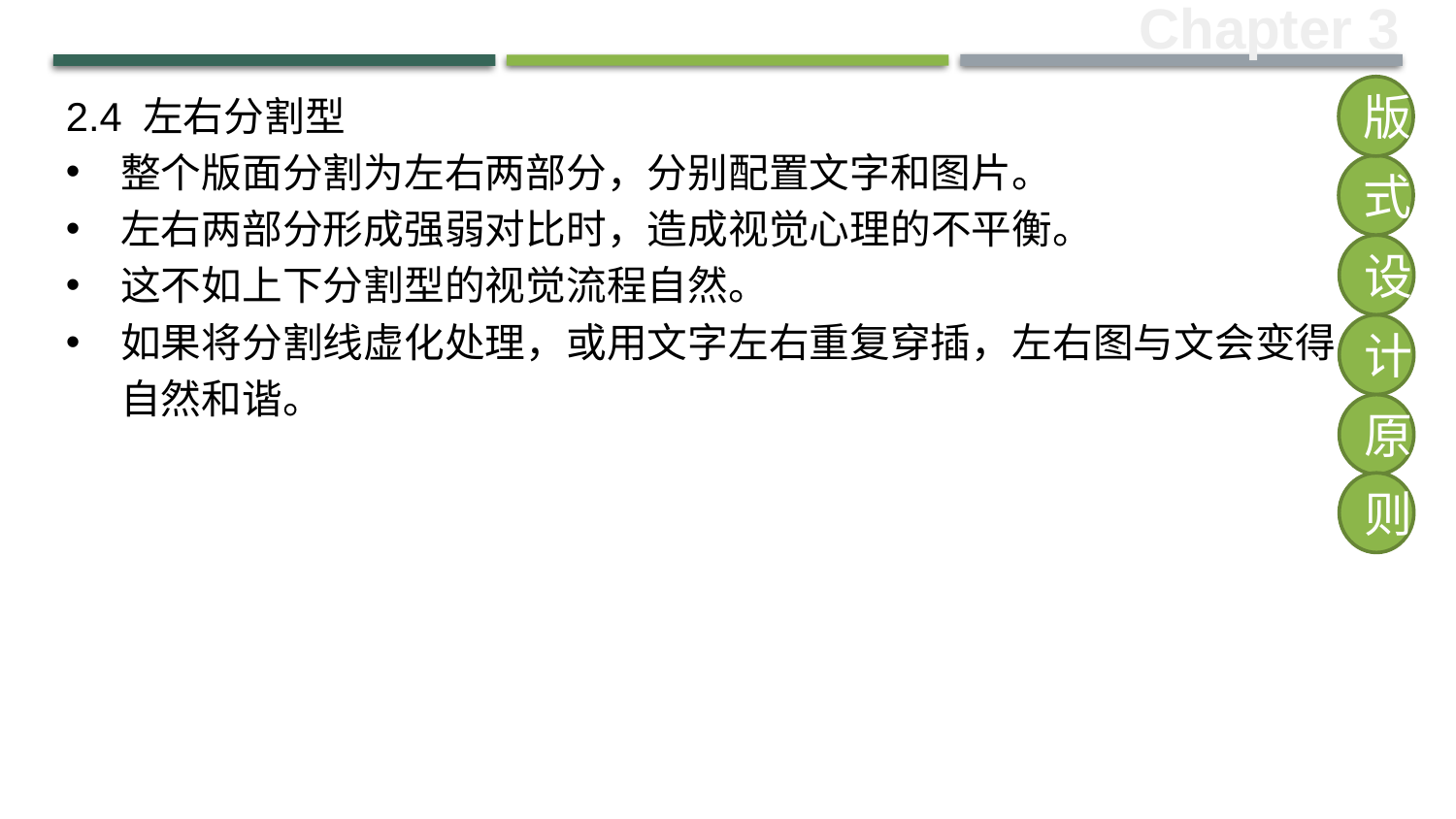

Chapter 3
2.4 左右分割型
整个版面分割为左右两部分，分别配置文字和图片。
左右两部分形成强弱对比时，造成视觉心理的不平衡。
这不如上下分割型的视觉流程自然。
如果将分割线虚化处理，或用文字左右重复穿插，左右图与文会变得自然和谐。
版
式
设
计
原
则